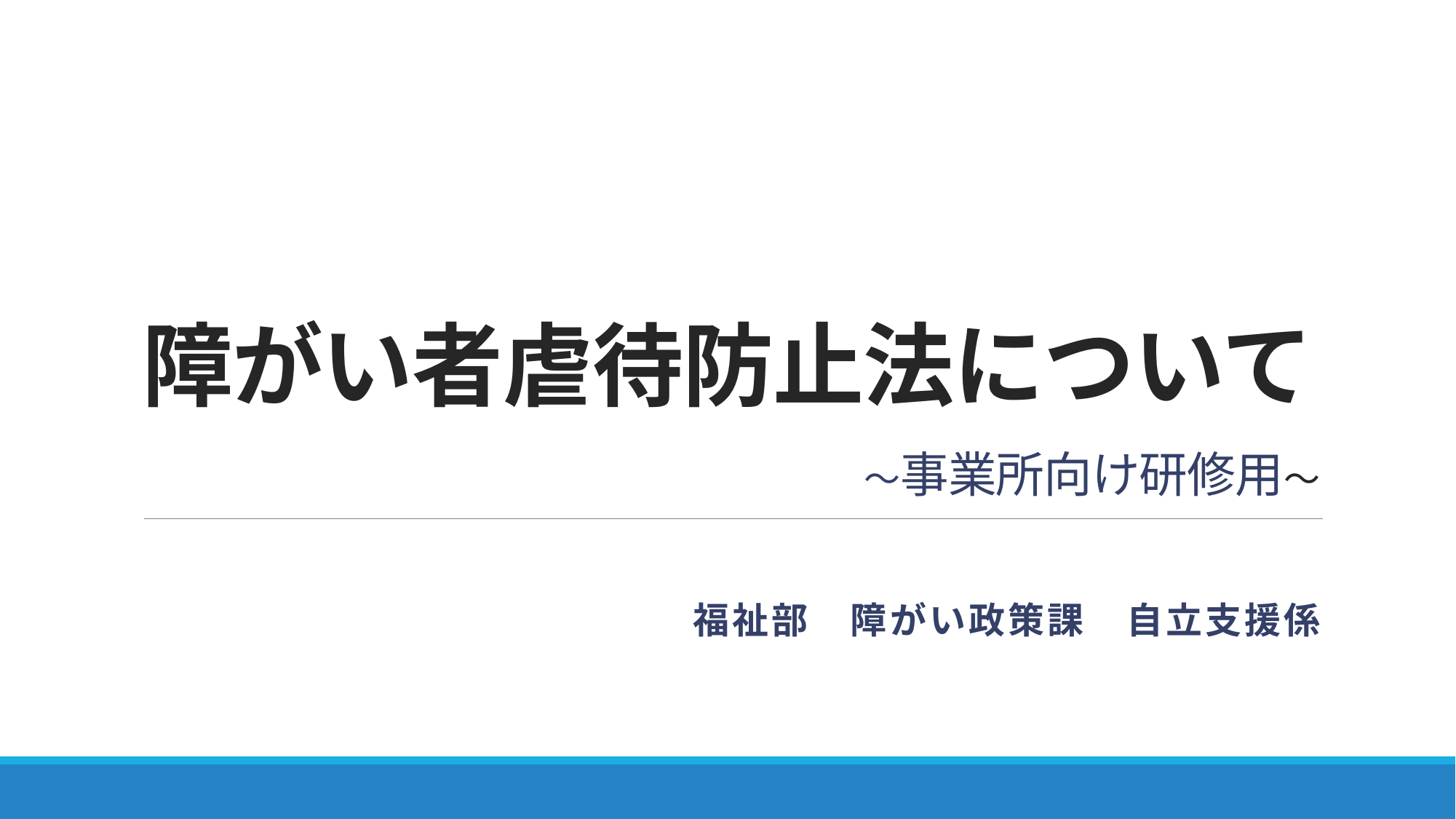

# 障がい者虐待防止法について 　　　　　　　　～事業所向け研修用～

福祉部　障がい政策課　自立支援係